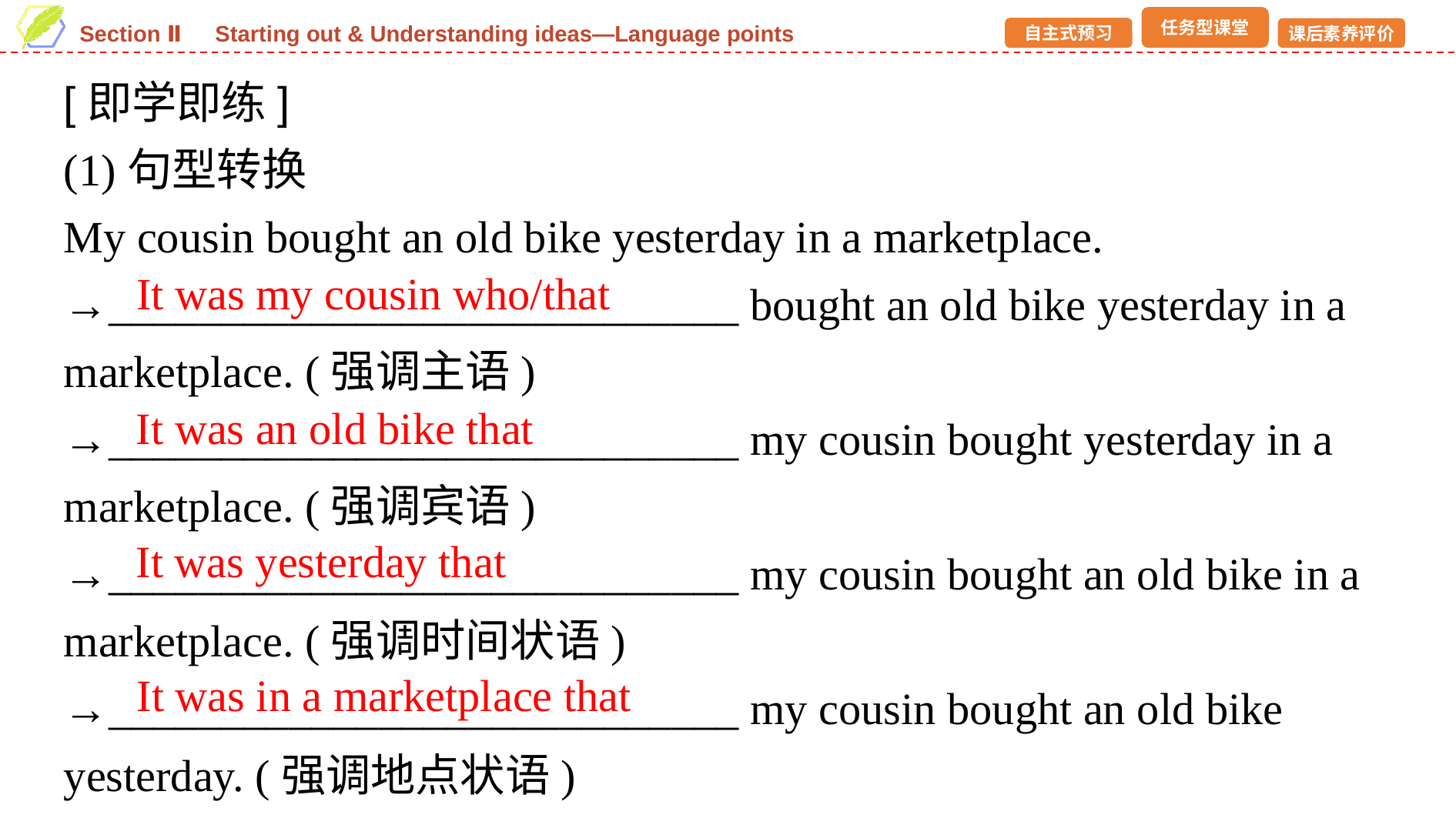

[即学即练]
(1)句型转换
My cousin bought an old bike yesterday in a marketplace.
→____________________________ bought an old bike yesterday in a marketplace. (强调主语)
→____________________________ my cousin bought yesterday in a marketplace. (强调宾语)
→____________________________ my cousin bought an old bike in a marketplace. (强调时间状语)
→____________________________ my cousin bought an old bike yesterday. (强调地点状语)
It was my cousin who/that
It was an old bike that
It was yesterday that
It was in a marketplace that